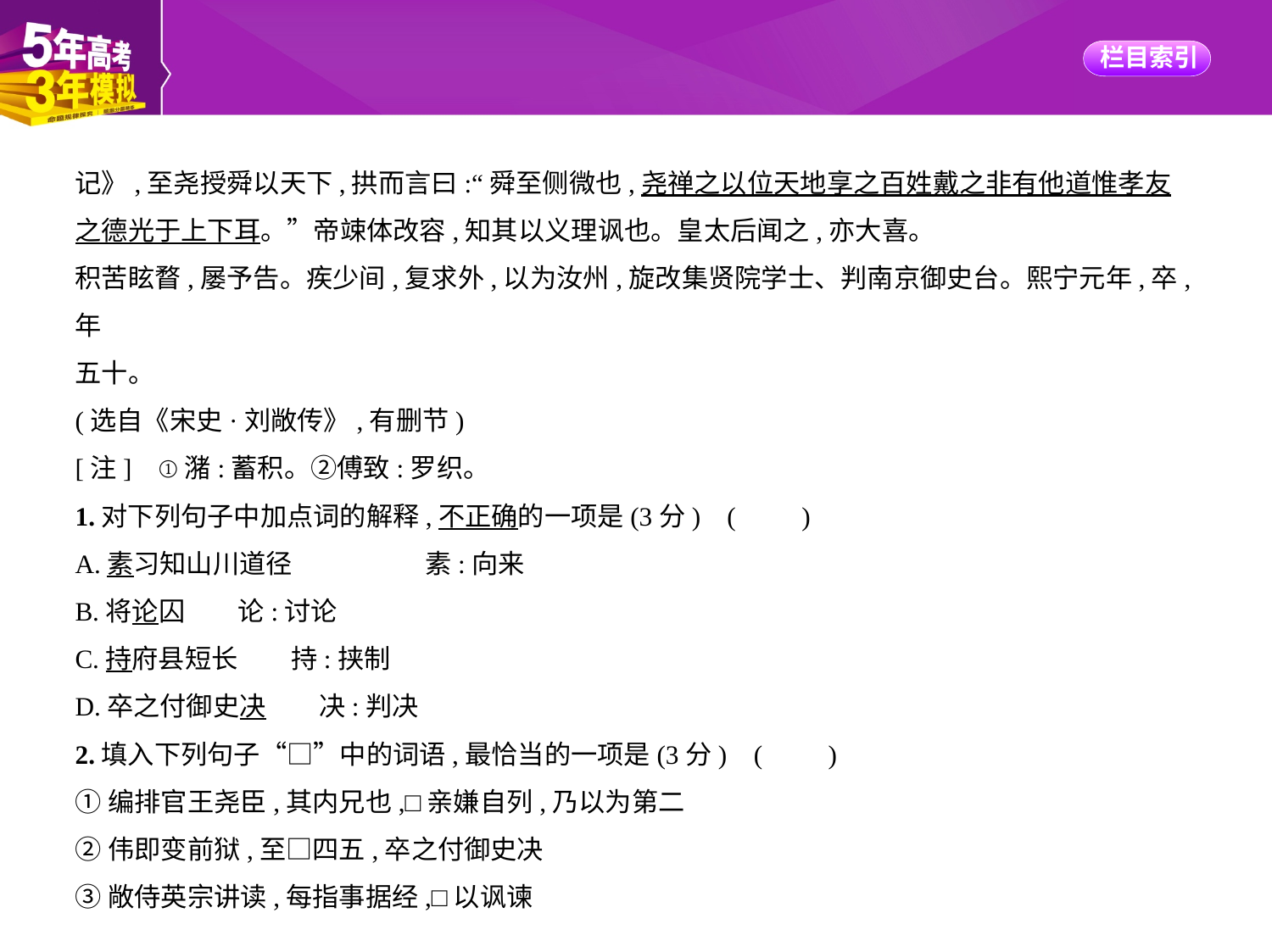

记》,至尧授舜以天下,拱而言曰:“舜至侧微也,尧禅之以位天地享之百姓戴之非有他道惟孝友
之德光于上下耳。”帝竦体改容,知其以义理讽也。皇太后闻之,亦大喜。
积苦眩瞀,屡予告。疾少间,复求外,以为汝州,旋改集贤院学士、判南京御史台。熙宁元年,卒,年
五十。
(选自《宋史·刘敞传》,有删节)
[注]    ①潴:蓄积。②傅致:罗织。
1.对下列句子中加点词的解释,不正确的一项是(3分) (　　)
A.素习知山川道径　　　　　素:向来
B.将论囚　　论:讨论
C.持府县短长　　持:挟制
D.卒之付御史决　　决:判决
2.填入下列句子“□”中的词语,最恰当的一项是(3分) (　　)
①编排官王尧臣,其内兄也,□亲嫌自列,乃以为第二
②伟即变前狱,至□四五,卒之付御史决
③敞侍英宗讲读,每指事据经,□以讽谏